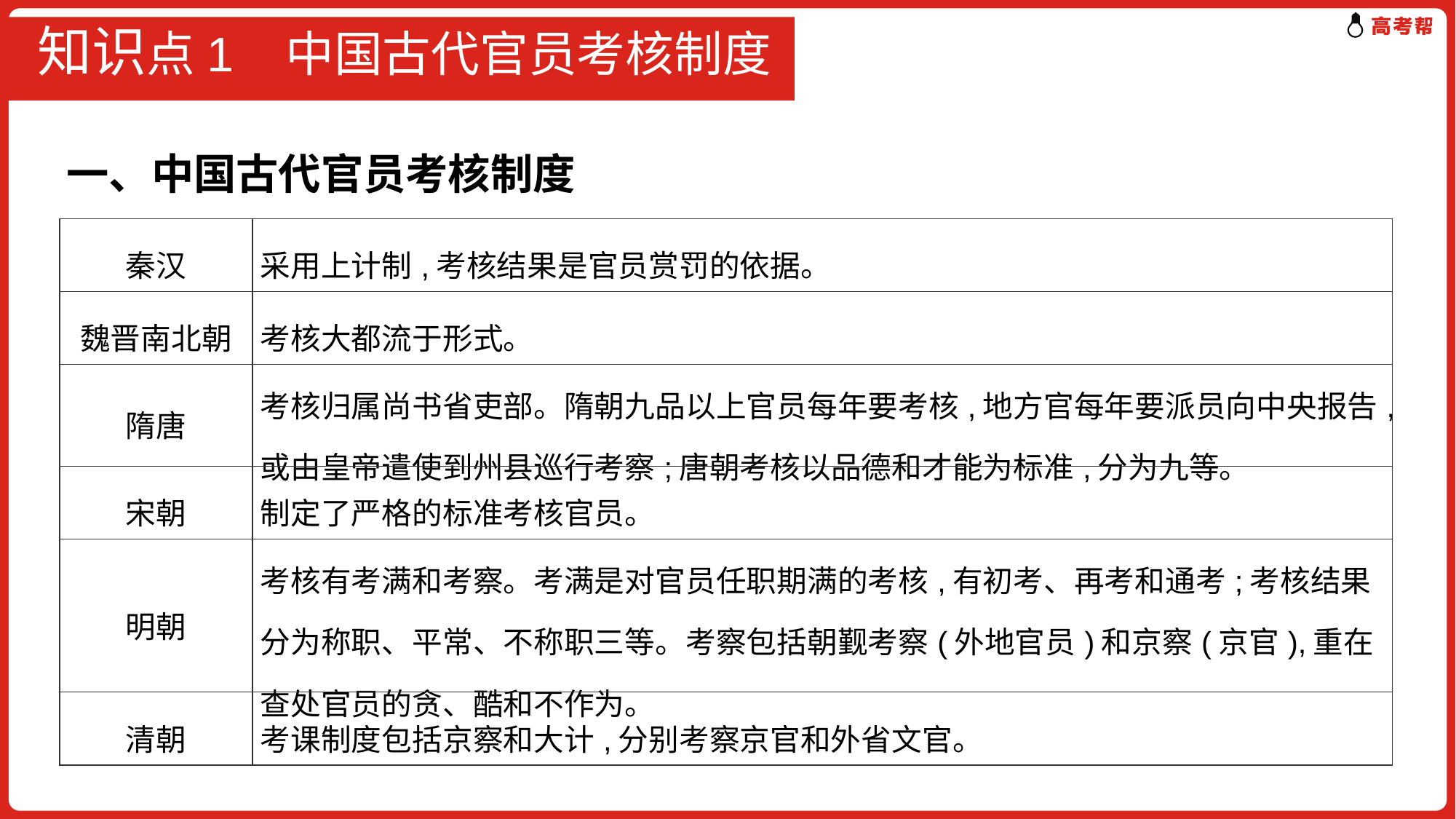

# 知识点1   中国古代官员考核制度
一、中国古代官员考核制度
| 秦汉 | 采用上计制,考核结果是官员赏罚的依据。 |
| --- | --- |
| 魏晋南北朝 | 考核大都流于形式。 |
| 隋唐 | 考核归属尚书省吏部。隋朝九品以上官员每年要考核,地方官每年要派员向中央报告,或由皇帝遣使到州县巡行考察;唐朝考核以品德和才能为标准,分为九等。 |
| 宋朝 | 制定了严格的标准考核官员。 |
| 明朝 | 考核有考满和考察。考满是对官员任职期满的考核,有初考、再考和通考;考核结果分为称职、平常、不称职三等。考察包括朝觐考察(外地官员)和京察(京官),重在查处官员的贪、酷和不作为。 |
| 清朝 | 考课制度包括京察和大计,分别考察京官和外省文官。 |